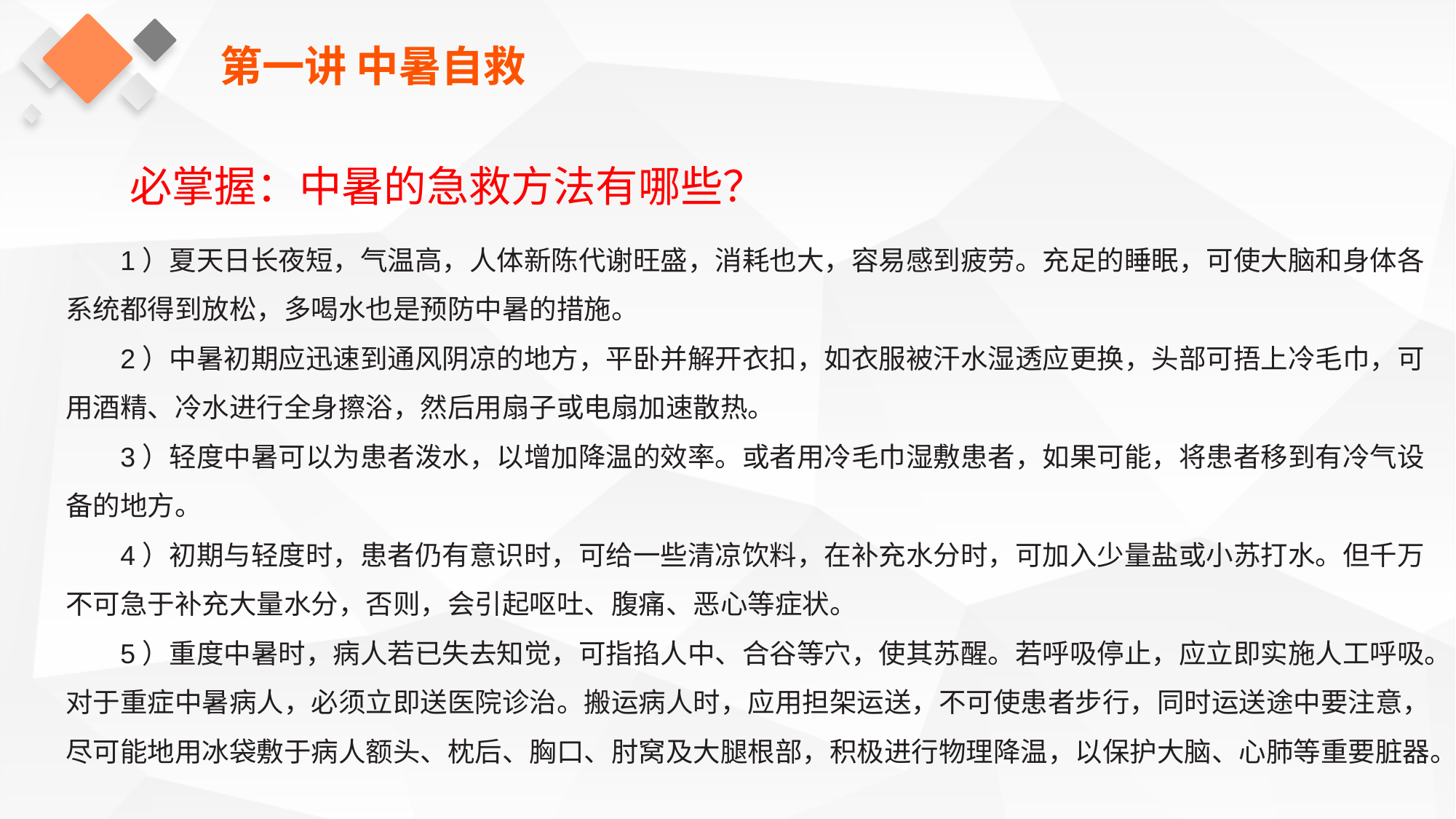

第一讲 中暑自救
必掌握：中暑的急救方法有哪些？
1）夏天日长夜短，气温高，人体新陈代谢旺盛，消耗也大，容易感到疲劳。充足的睡眠，可使大脑和身体各系统都得到放松，多喝水也是预防中暑的措施。
2）中暑初期应迅速到通风阴凉的地方，平卧并解开衣扣，如衣服被汗水湿透应更换，头部可捂上冷毛巾，可用酒精、冷水进行全身擦浴，然后用扇子或电扇加速散热。
3）轻度中暑可以为患者泼水，以增加降温的效率。或者用冷毛巾湿敷患者，如果可能，将患者移到有冷气设备的地方。
4）初期与轻度时，患者仍有意识时，可给一些清凉饮料，在补充水分时，可加入少量盐或小苏打水。但千万不可急于补充大量水分，否则，会引起呕吐、腹痛、恶心等症状。
5）重度中暑时，病人若已失去知觉，可指掐人中、合谷等穴，使其苏醒。若呼吸停止，应立即实施人工呼吸。对于重症中暑病人，必须立即送医院诊治。搬运病人时，应用担架运送，不可使患者步行，同时运送途中要注意，尽可能地用冰袋敷于病人额头、枕后、胸口、肘窝及大腿根部，积极进行物理降温，以保护大脑、心肺等重要脏器。